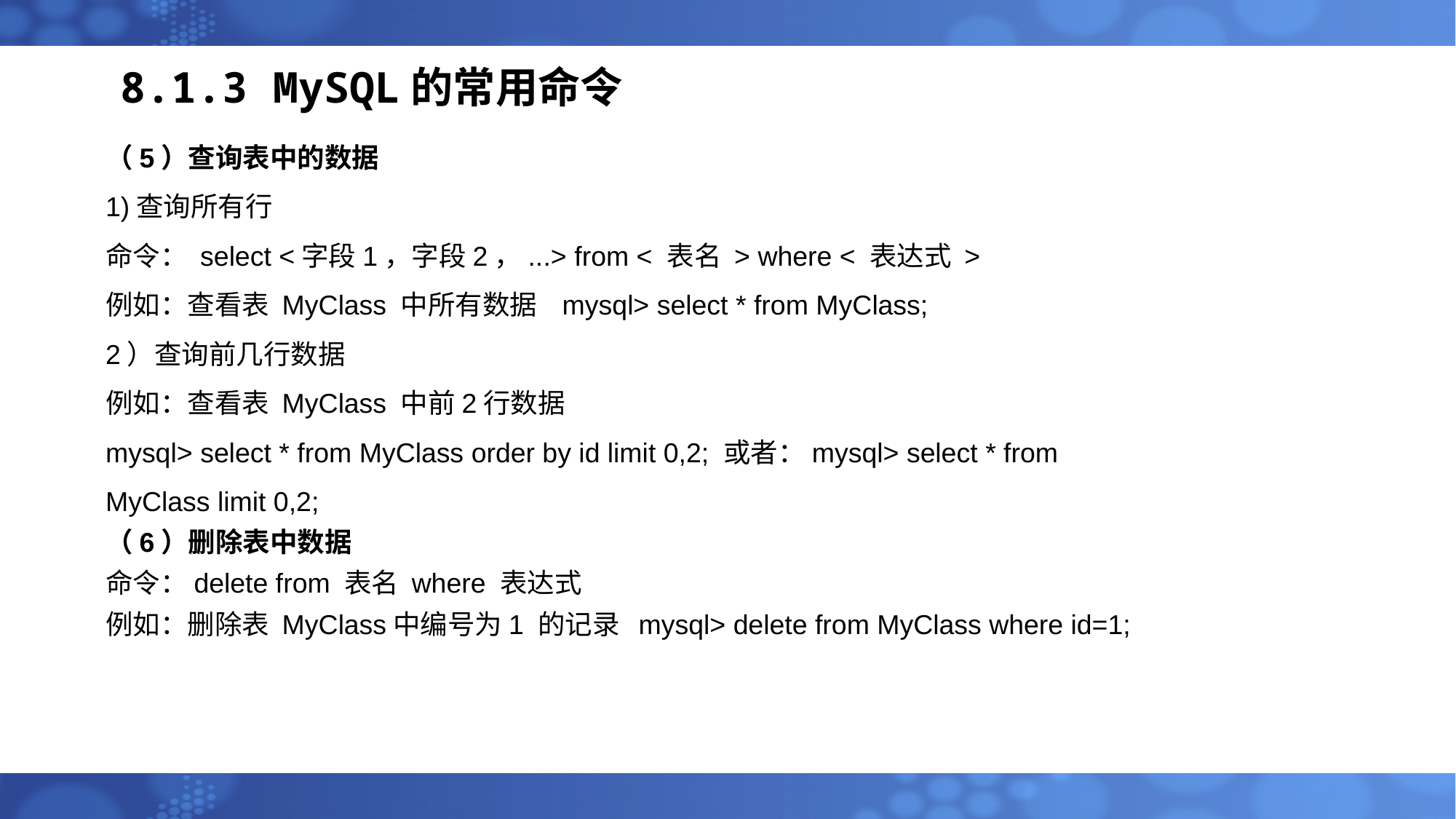

# 8.1.3 MySQL的常用命令
（5）查询表中的数据
1)查询所有行
命令： select <字段1，字段2，...> from < 表名 > where < 表达式 >
例如：查看表 MyClass 中所有数据   mysql> select * from MyClass;
2）查询前几行数据
例如：查看表 MyClass 中前2行数据
mysql> select * from MyClass order by id limit 0,2; 或者：mysql> select * from MyClass limit 0,2;
（6）删除表中数据
命令：delete from 表名 where 表达式
例如：删除表 MyClass中编号为1 的记录  mysql> delete from MyClass where id=1;